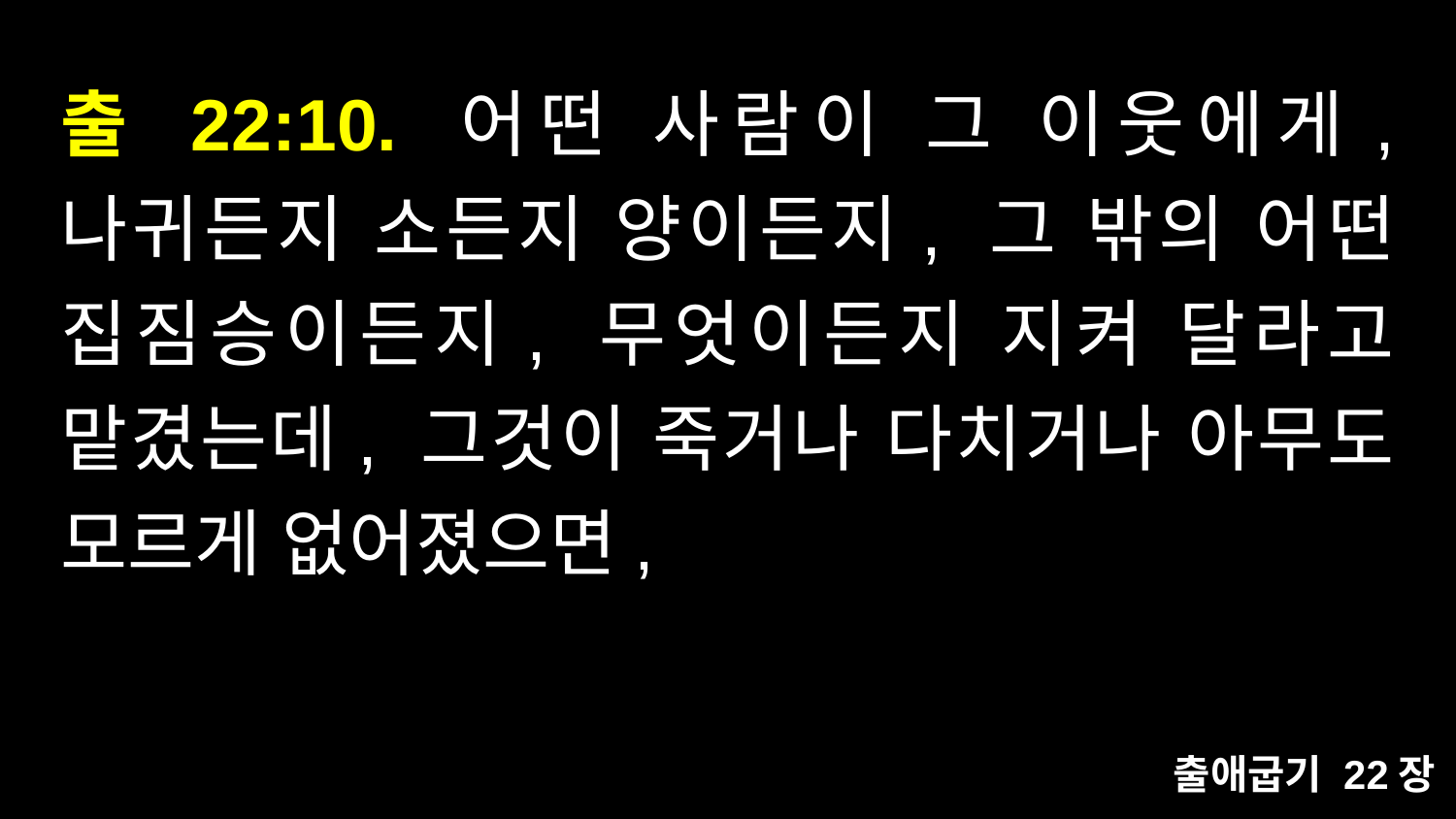

# 출 22:10. 어떤 사람이 그 이웃에게, 나귀든지 소든지 양이든지, 그 밖의 어떤 집짐승이든지, 무엇이든지 지켜 달라고 맡겼는데, 그것이 죽거나 다치거나 아무도 모르게 없어졌으면,
출애굽기 22장